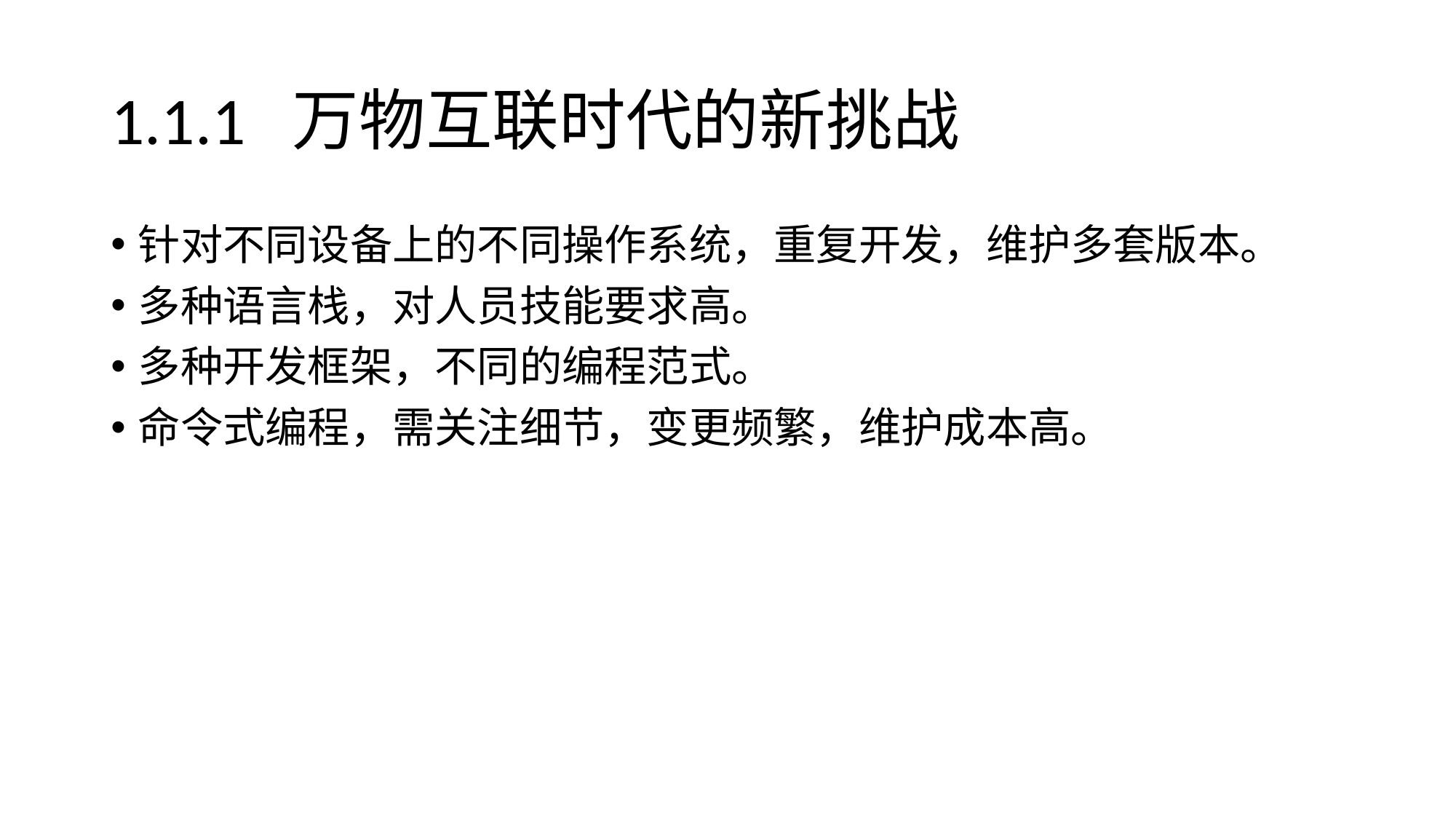

# 1.1.1  万物互联时代的新挑战
针对不同设备上的不同操作系统，重复开发，维护多套版本。
多种语言栈，对人员技能要求高。
多种开发框架，不同的编程范式。
命令式编程，需关注细节，变更频繁，维护成本高。